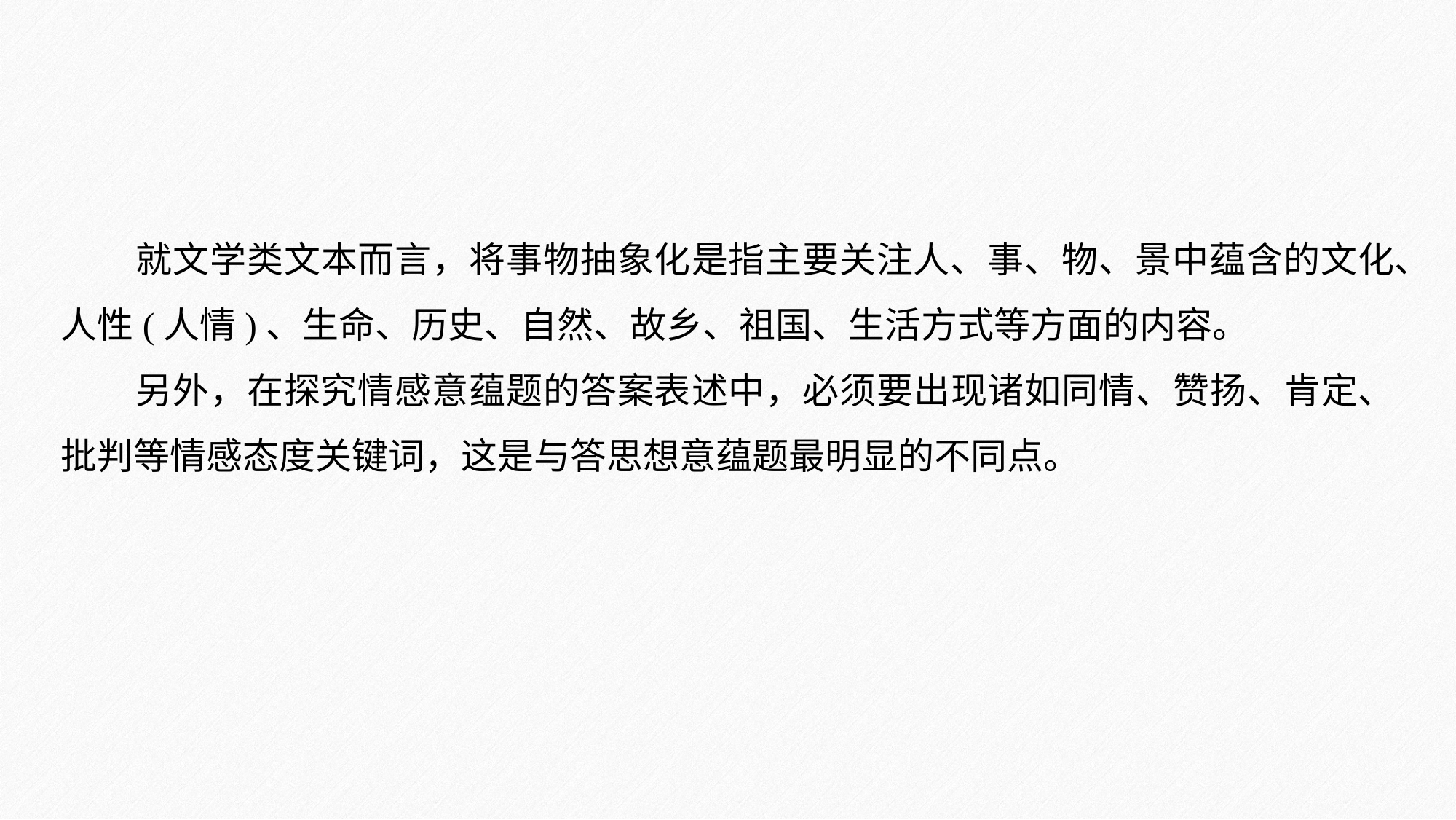

就文学类文本而言，将事物抽象化是指主要关注人、事、物、景中蕴含的文化、人性(人情)、生命、历史、自然、故乡、祖国、生活方式等方面的内容。
另外，在探究情感意蕴题的答案表述中，必须要出现诸如同情、赞扬、肯定、批判等情感态度关键词，这是与答思想意蕴题最明显的不同点。